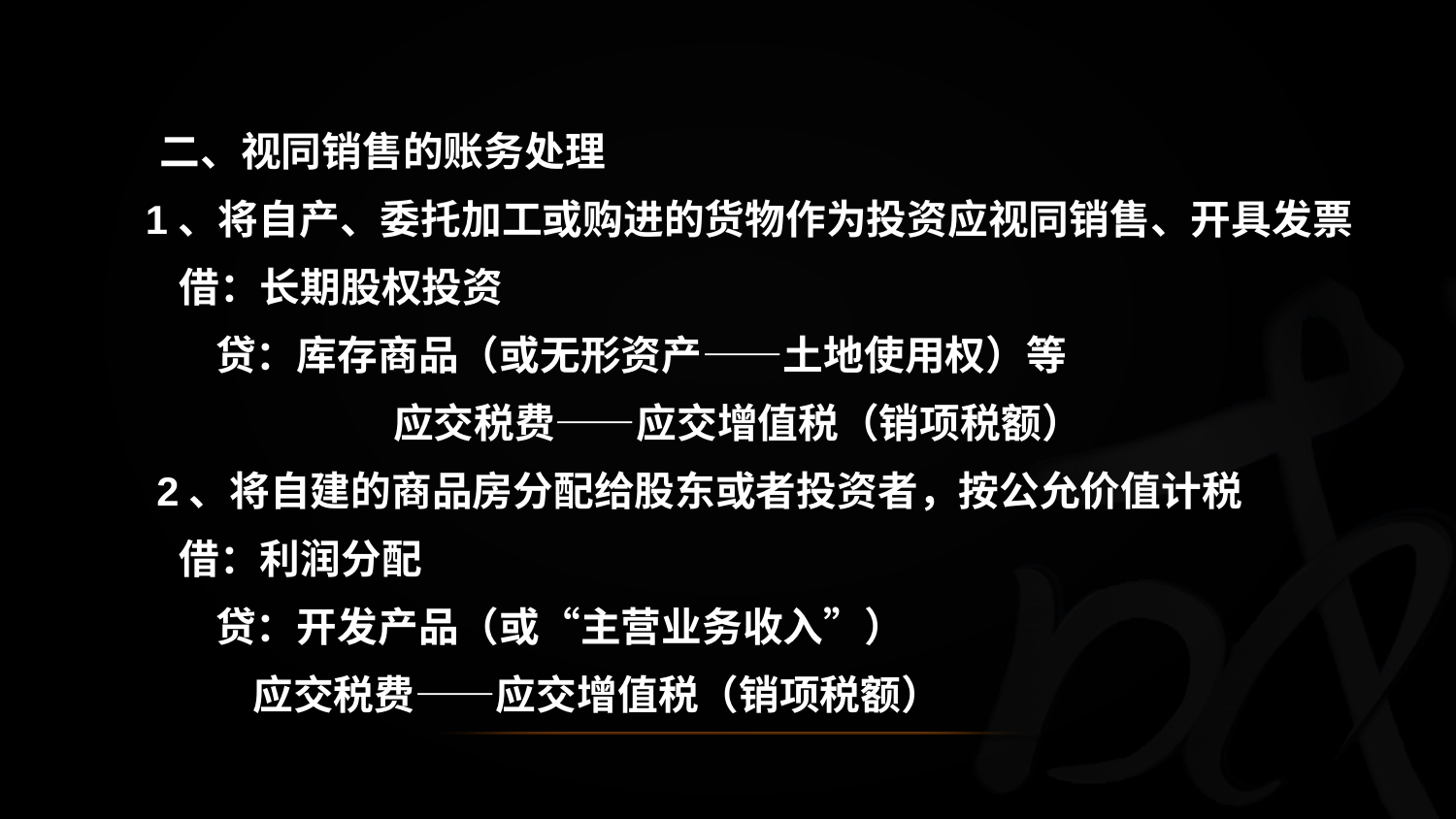

二、视同销售的账务处理
  1、将自产、委托加工或购进的货物作为投资应视同销售、开具发票
     借：长期股权投资
         贷：库存商品（或无形资产——土地使用权）等
                             应交税费——应交增值税（销项税额）
   2、将自建的商品房分配给股东或者投资者，按公允价值计税
     借：利润分配
         贷：开发产品（或“主营业务收入”）
             应交税费——应交增值税（销项税额）